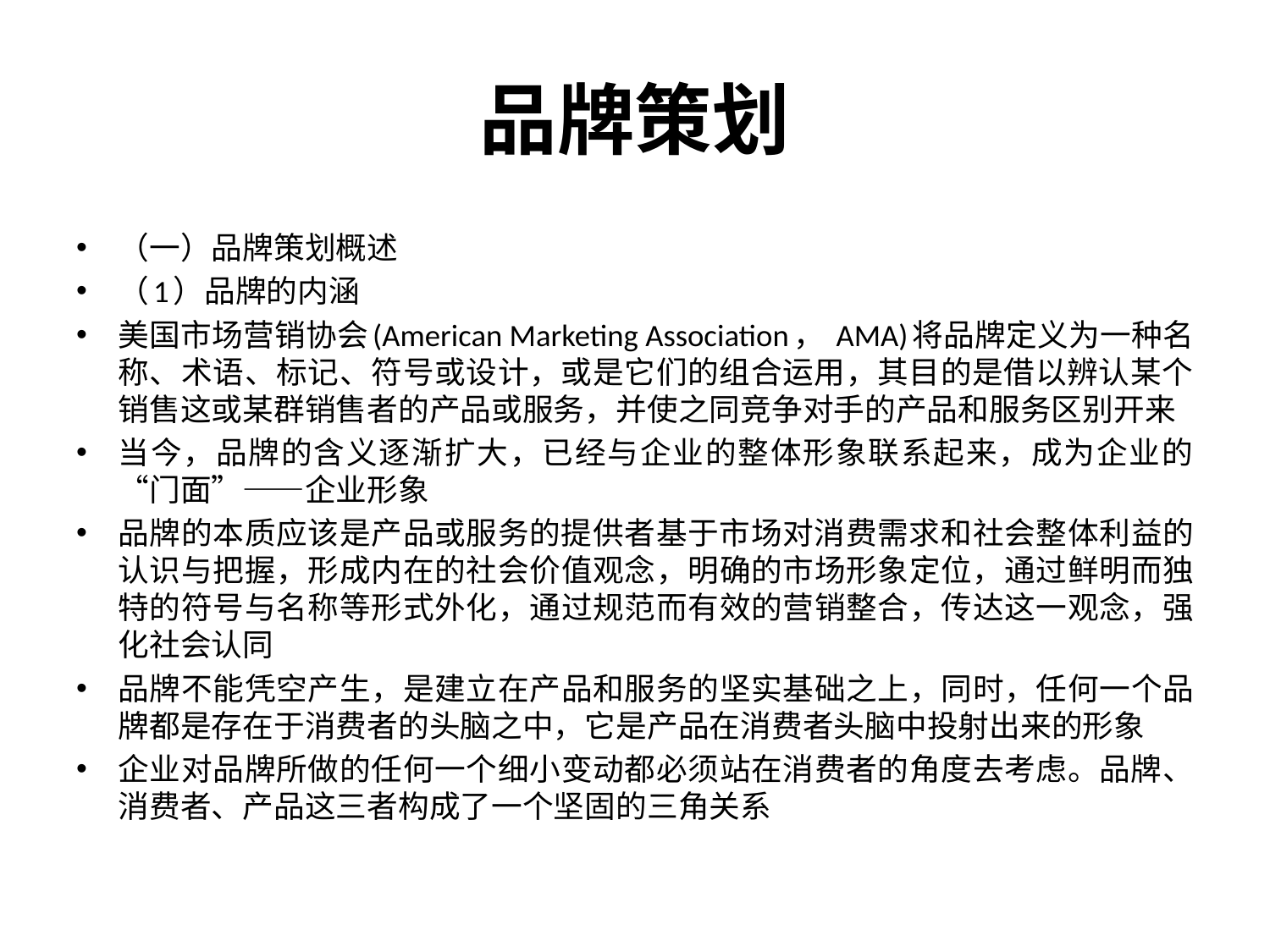

# 品牌策划
（一）品牌策划概述
（1）品牌的内涵
美国市场营销协会(American Marketing Association， AMA)将品牌定义为一种名称、术语、标记、符号或设计，或是它们的组合运用，其目的是借以辨认某个销售这或某群销售者的产品或服务，并使之同竞争对手的产品和服务区别开来
当今，品牌的含义逐渐扩大，已经与企业的整体形象联系起来，成为企业的“门面”——企业形象
品牌的本质应该是产品或服务的提供者基于市场对消费需求和社会整体利益的认识与把握，形成内在的社会价值观念，明确的市场形象定位，通过鲜明而独特的符号与名称等形式外化，通过规范而有效的营销整合，传达这一观念，强化社会认同
品牌不能凭空产生，是建立在产品和服务的坚实基础之上，同时，任何一个品牌都是存在于消费者的头脑之中，它是产品在消费者头脑中投射出来的形象
企业对品牌所做的任何一个细小变动都必须站在消费者的角度去考虑。品牌、消费者、产品这三者构成了一个坚固的三角关系